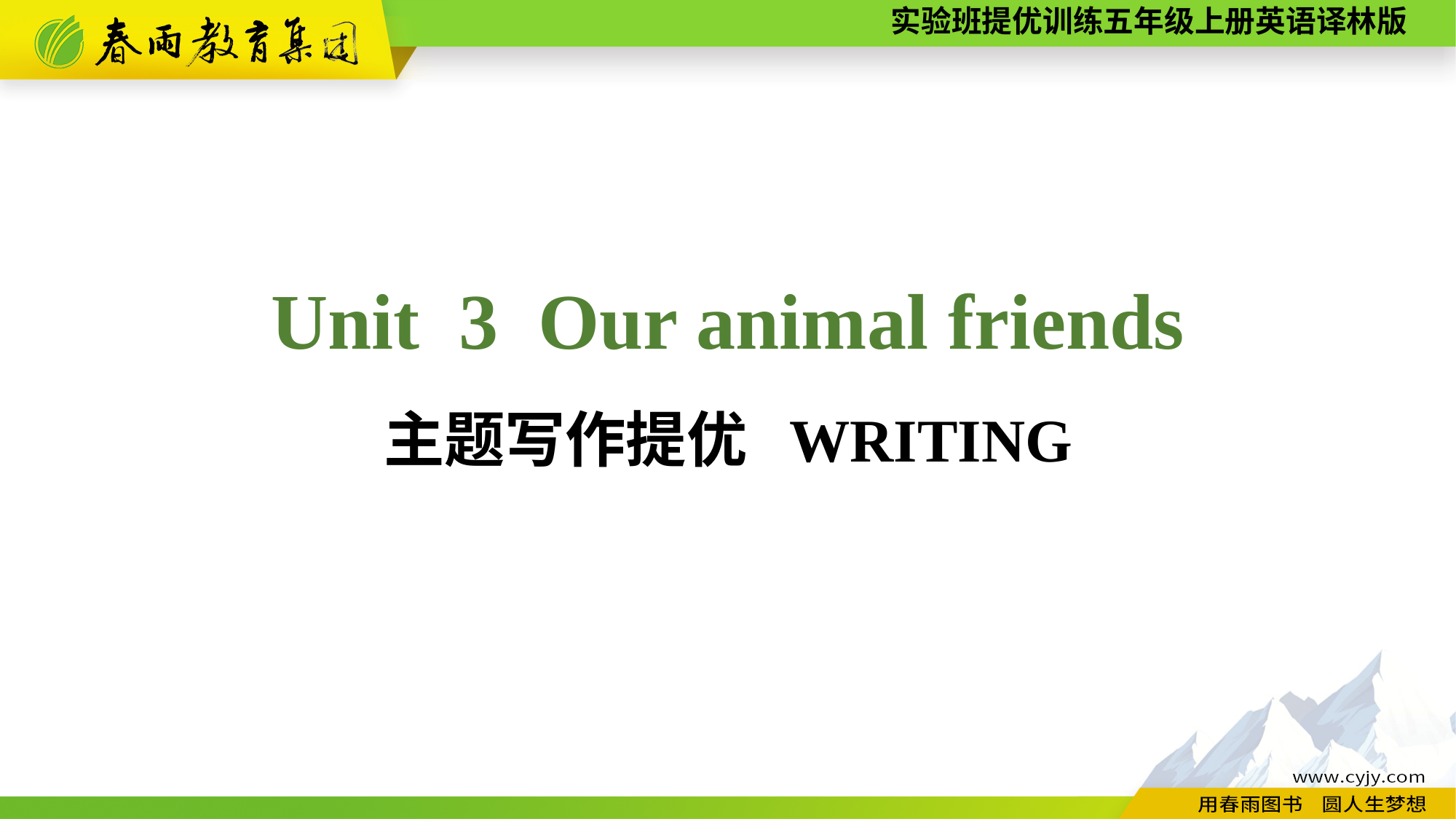

Unit  3  Our animal friends
主题写作提优  WRITING